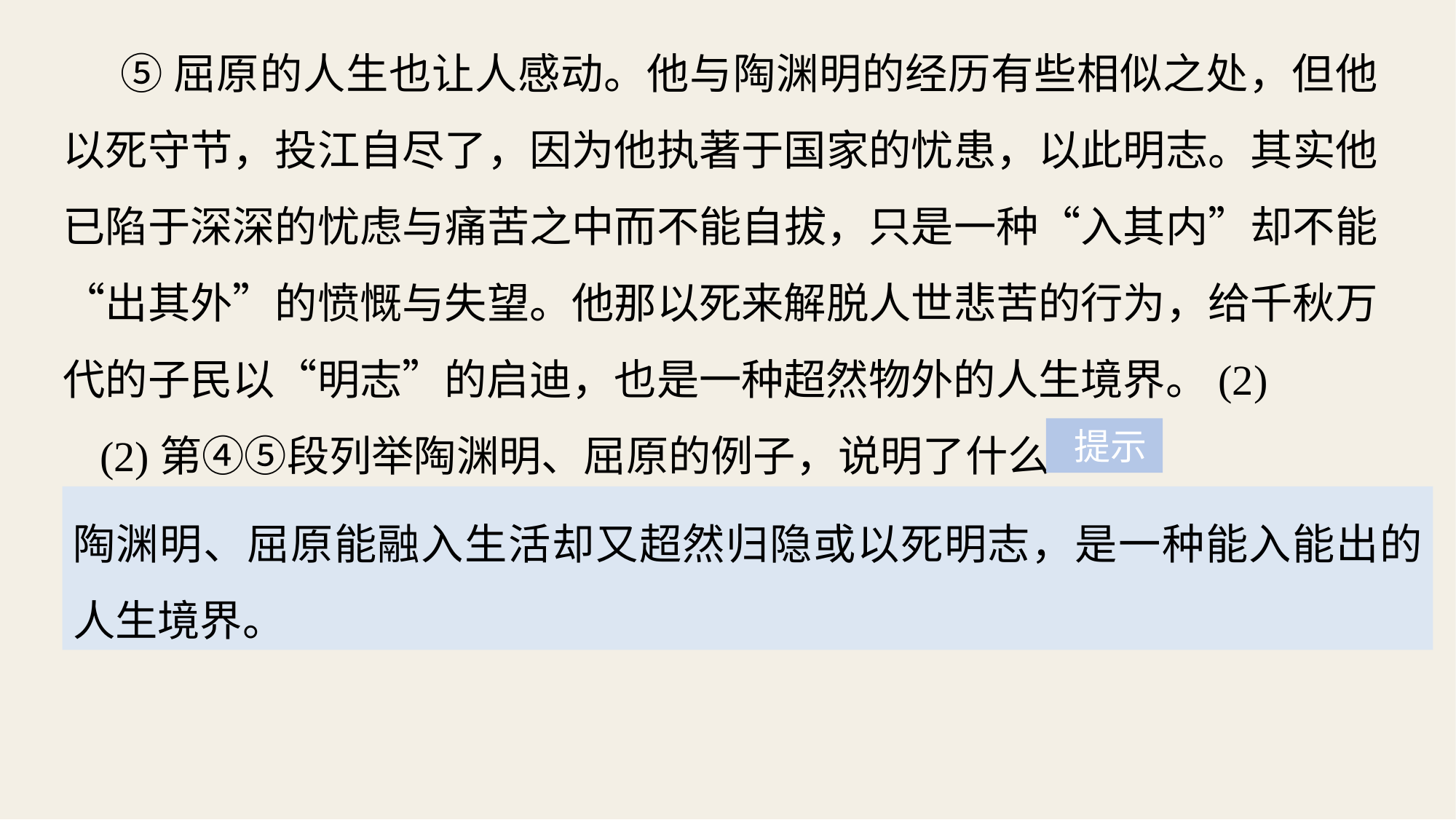

⑤屈原的人生也让人感动。他与陶渊明的经历有些相似之处，但他以死守节，投江自尽了，因为他执著于国家的忧患，以此明志。其实他已陷于深深的忧虑与痛苦之中而不能自拔，只是一种“入其内”却不能“出其外”的愤慨与失望。他那以死来解脱人世悲苦的行为，给千秋万代的子民以“明志”的启迪，也是一种超然物外的人生境界。(2)
(2)第④⑤段列举陶渊明、屈原的例子，说明了什么？
 提示
陶渊明、屈原能融入生活却又超然归隐或以死明志，是一种能入能出的人生境界。